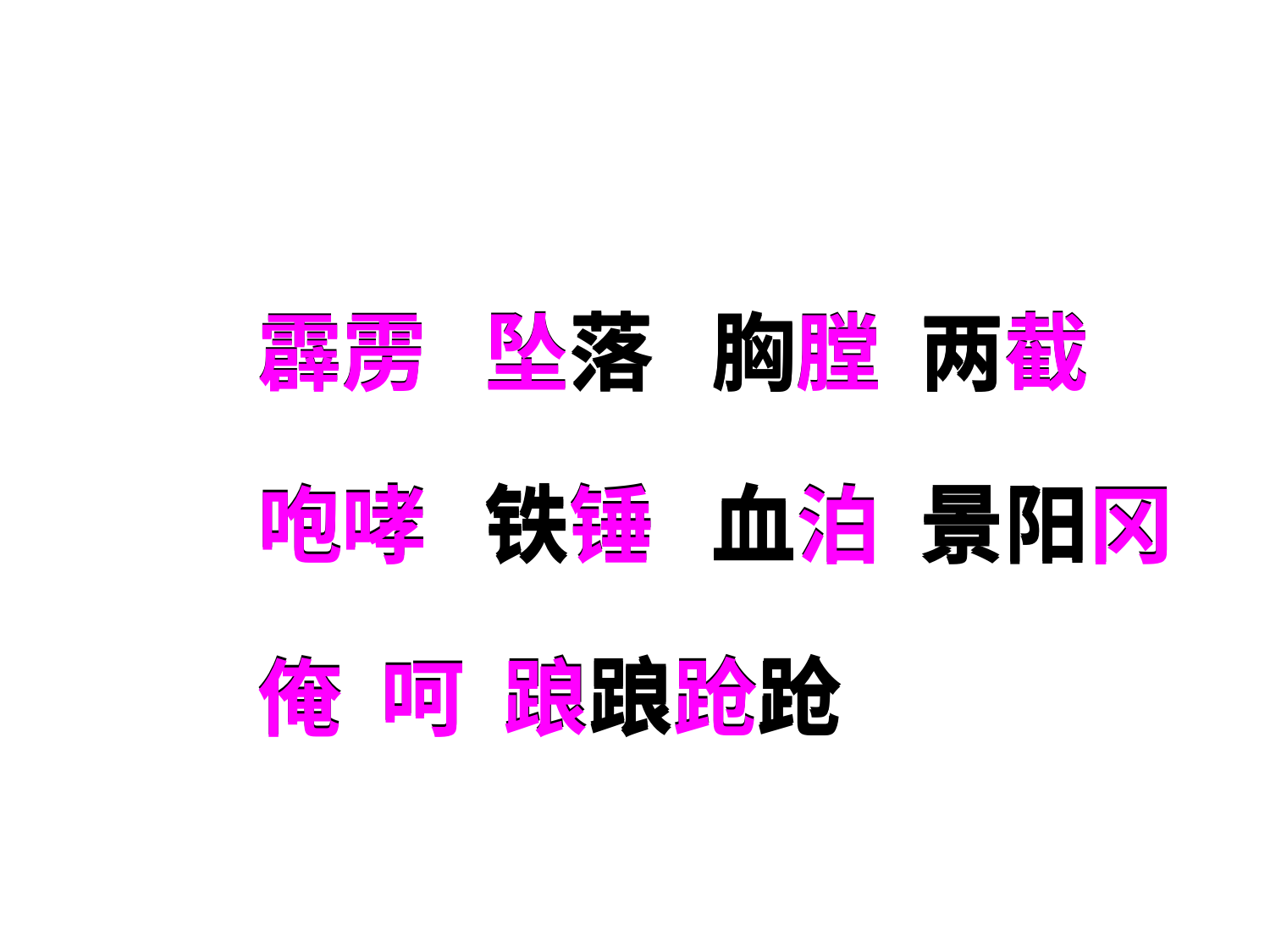

霹雳   坠落   胸膛  两截
咆哮   铁锤   血泊  景阳冈
俺  呵  踉踉跄跄
霹雳   坠落   胸膛  两截
咆哮   铁锤   血泊  景阳冈
俺  呵  踉踉跄跄